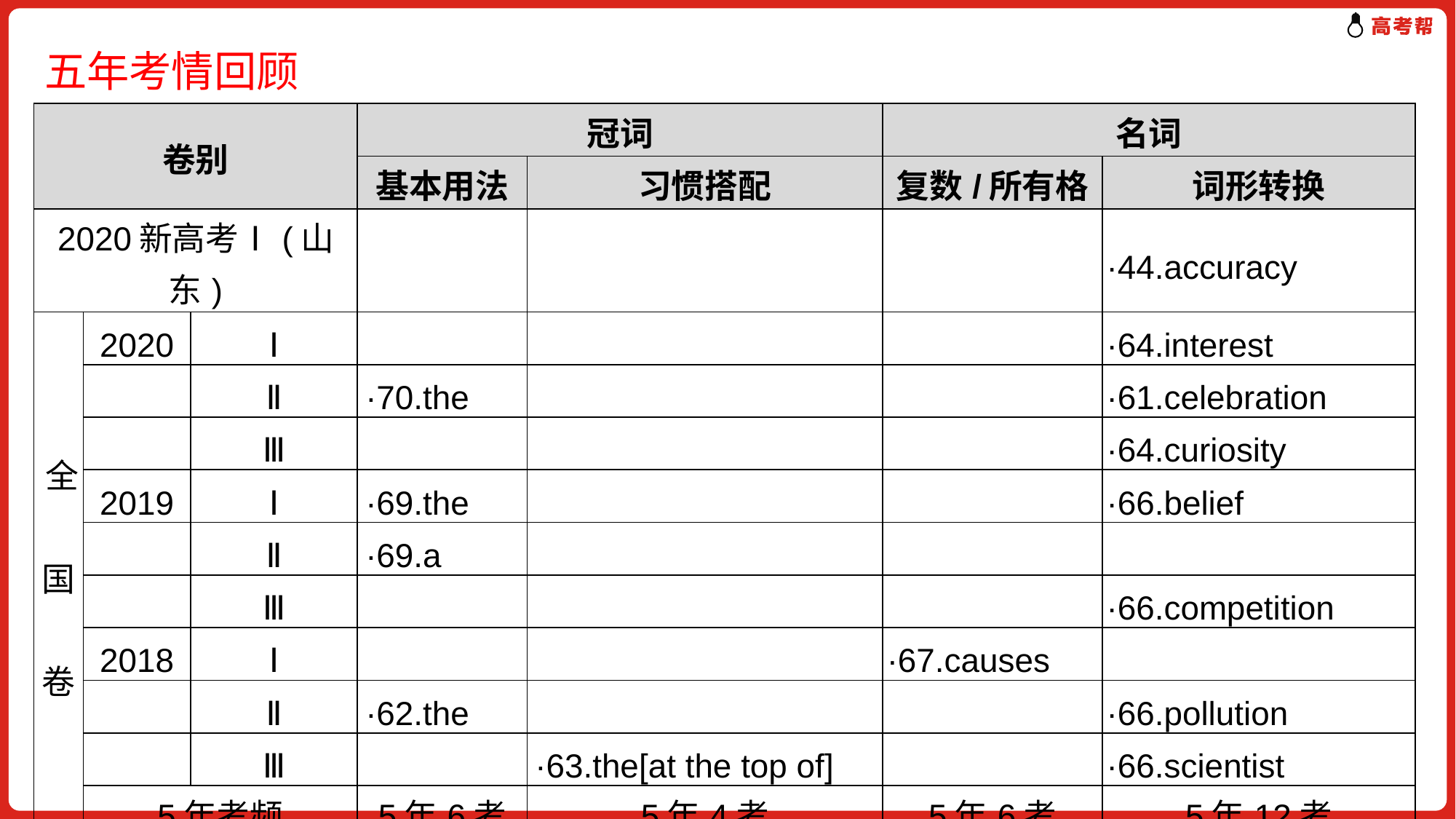

五年考情回顾
| 卷别 |  |  | 冠词 |  | 名词 |  |
| --- | --- | --- | --- | --- | --- | --- |
|  |  |  | 基本用法 | 习惯搭配 | 复数/所有格 | 词形转换 |
| 2020新高考Ⅰ(山东) |  |  |  |  |  | ·44.accuracy |
| 全 国 卷 | 2020 | Ⅰ |  |  |  | ·64.interest |
|  |  | Ⅱ | ·70.the |  |  | ·61.celebration |
|  |  | Ⅲ |  |  |  | ·64.curiosity |
|  | 2019 | Ⅰ | ·69.the |  |  | ·66.belief |
|  |  | Ⅱ | ·69.a |  |  |  |
|  |  | Ⅲ |  |  |  | ·66.competition |
|  | 2018 | Ⅰ |  |  | ·67.causes |  |
|  |  | Ⅱ | ·62.the |  |  | ·66.pollution |
|  |  | Ⅲ |  | ·63.the[at the top of] |  | ·66.scientist |
|  | 5年考频 |  | 5年6考 | 5年4考 | 5年6考 | 5年12考 |